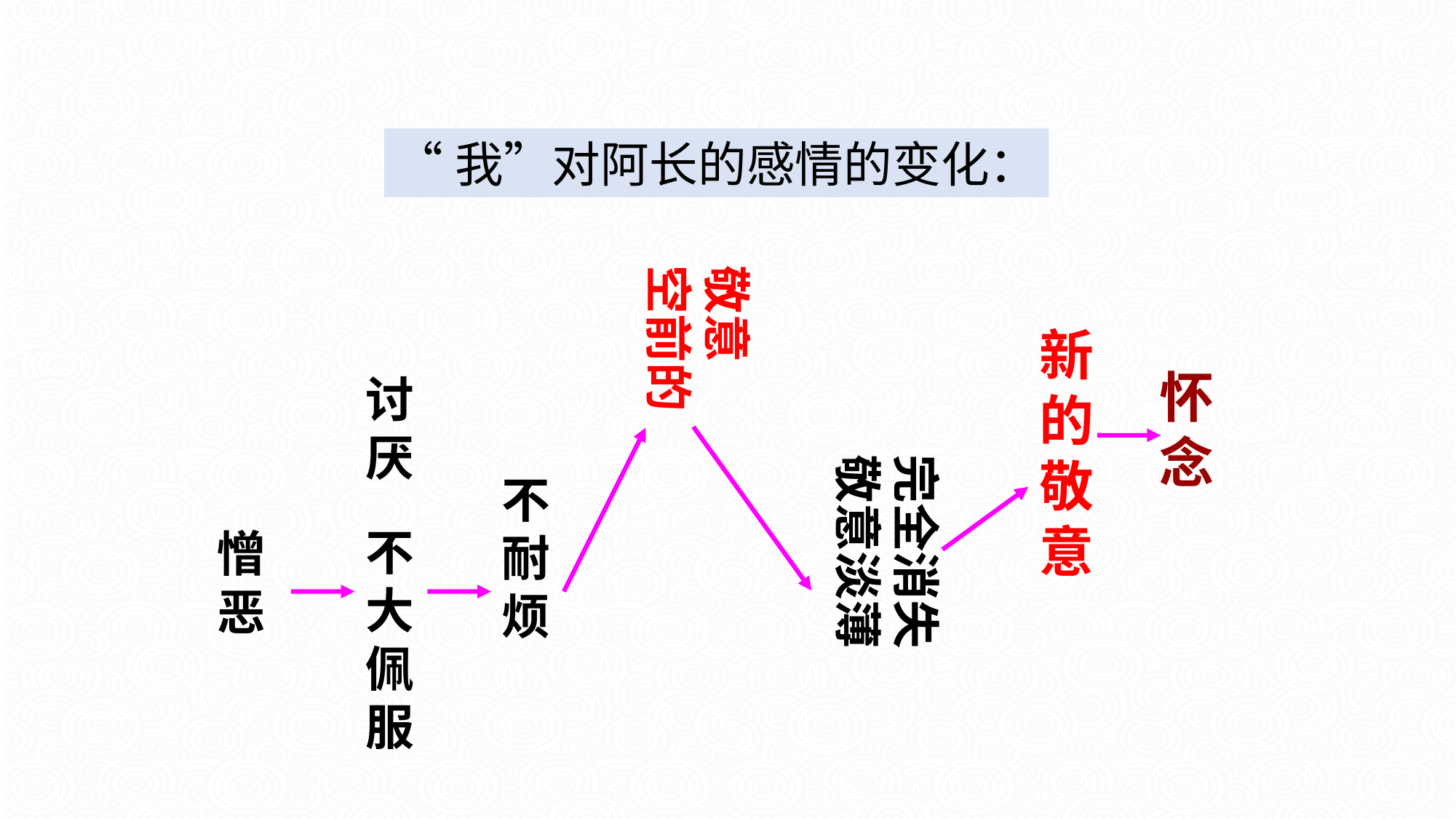

“我”对阿长的感情的变化：
敬意
空前的
新
的
敬
意
怀念
讨
厌

不大佩服

完全消失
敬意淡薄
不
耐
烦

憎
恶